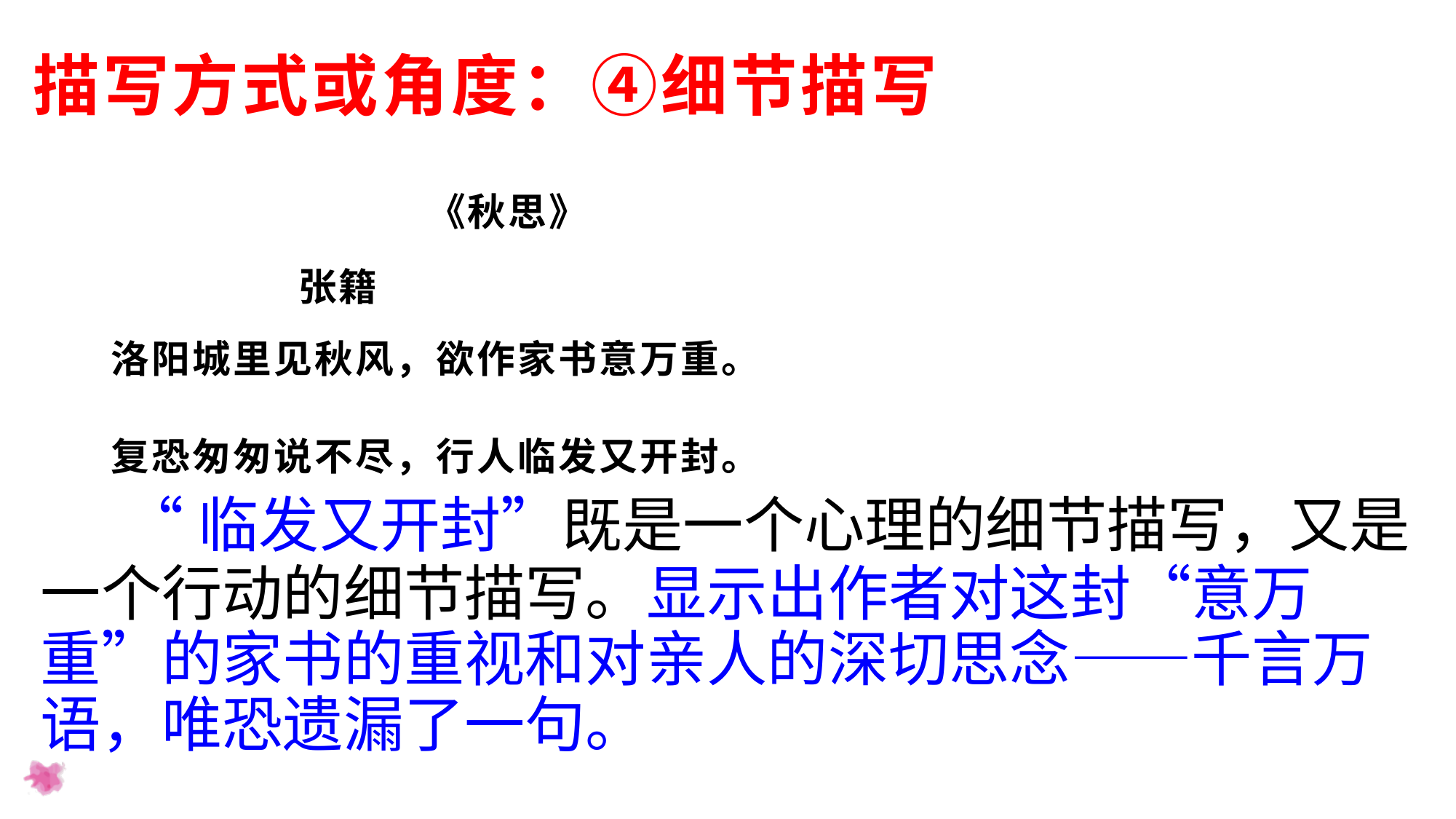

# 描写方式或角度：④细节描写
                                                      《秋思》
                      张籍
     洛阳城里见秋风，欲作家书意万重。
     复恐匆匆说不尽，行人临发又开封。
     “临发又开封”既是一个心理的细节描写，又是一个行动的细节描写。显示出作者对这封“意万重”的家书的重视和对亲人的深切思念——千言万语，唯恐遗漏了一句。